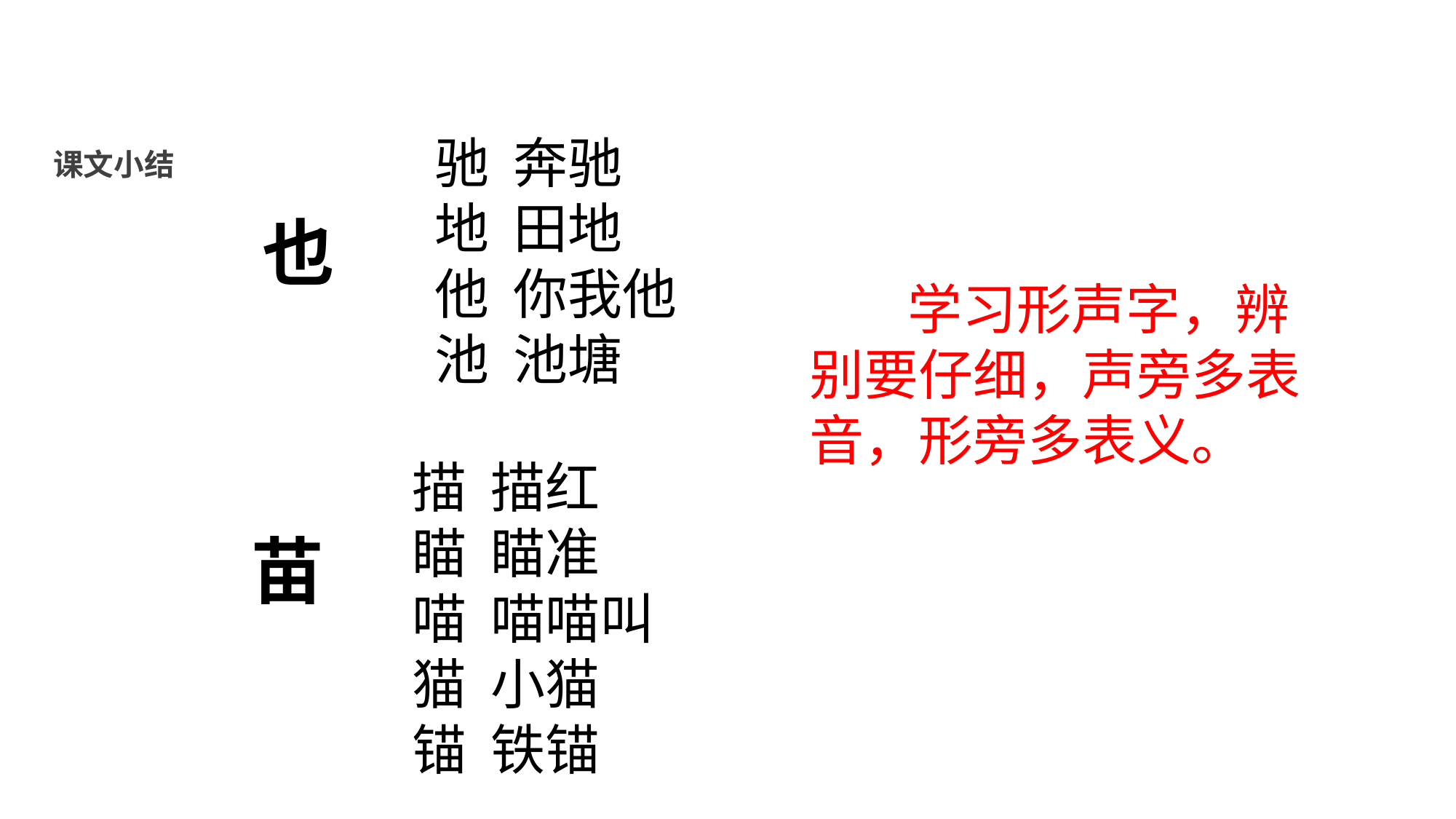

驰  奔驰
地  田地
他  你我他
池  池塘
课文小结
也
       学习形声字，辨别要仔细，声旁多表音，形旁多表义。
描  描红
瞄  瞄准
喵  喵喵叫
猫  小猫
锚  铁锚
苗